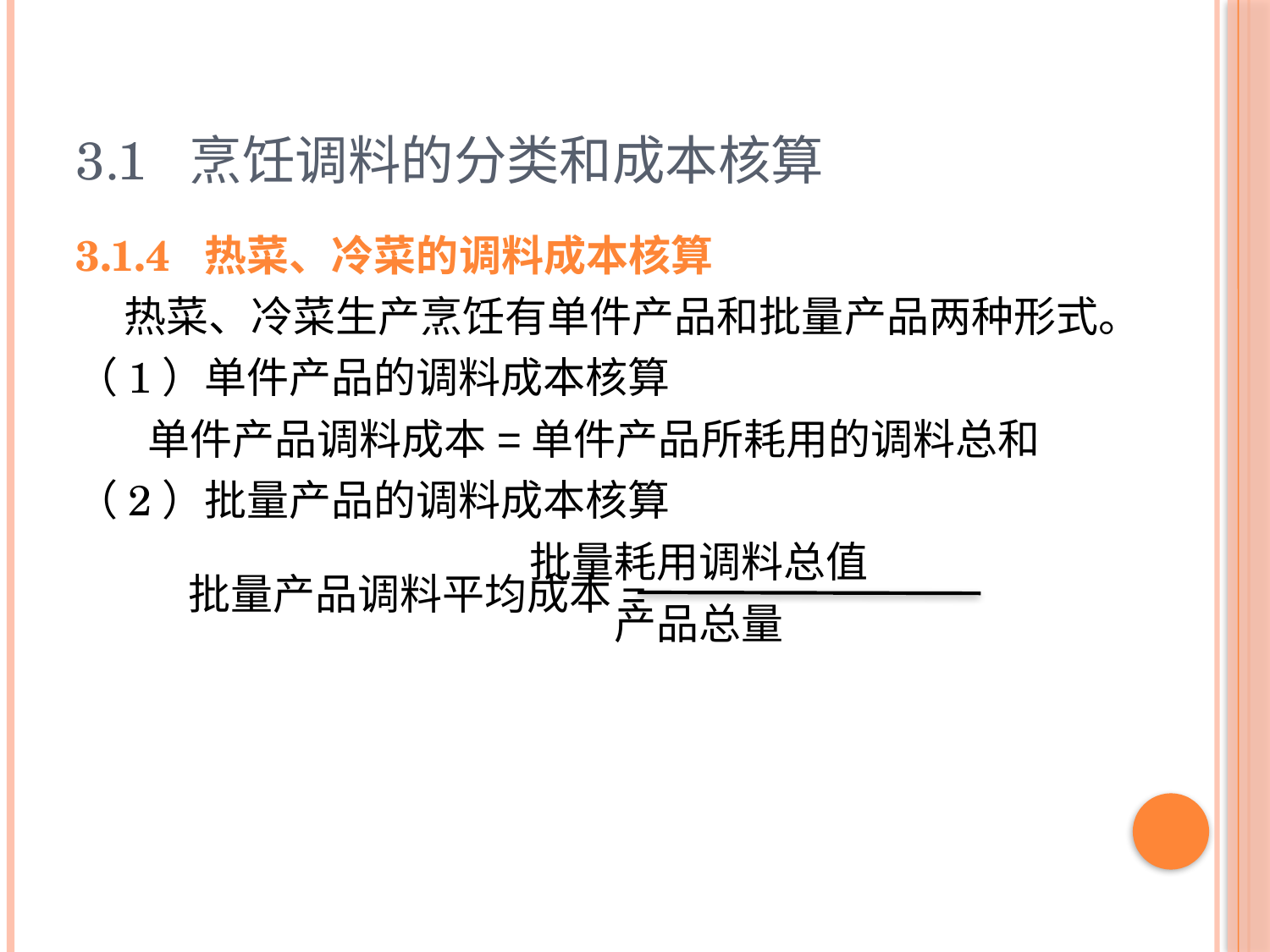

# 3.1  烹饪调料的分类和成本核算
3.1.4  热菜、冷菜的调料成本核算
    热菜、冷菜生产烹饪有单件产品和批量产品两种形式。
（1）单件产品的调料成本核算
单件产品调料成本=单件产品所耗用的调料总和
（2）批量产品的调料成本核算
                     批量耗用调料总值
                     产品总量

批量产品调料平均成本=